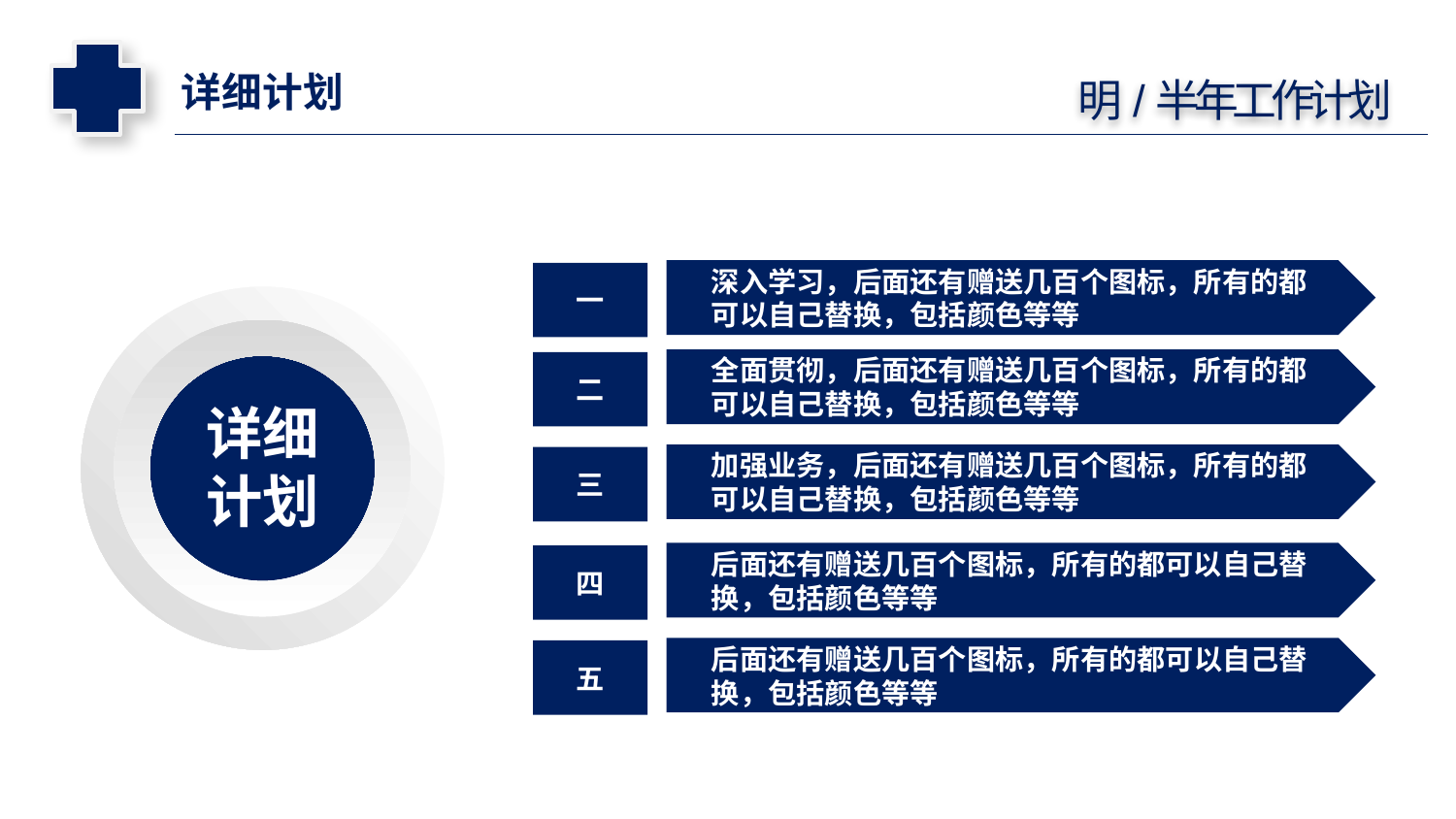

延迟符
详细计划
明/半年工作计划

一
深入学习，后面还有赠送几百个图标，所有的都可以自己替换，包括颜色等等

详细
计划

二
全面贯彻，后面还有赠送几百个图标，所有的都可以自己替换，包括颜色等等

三
加强业务，后面还有赠送几百个图标，所有的都可以自己替换，包括颜色等等

四
后面还有赠送几百个图标，所有的都可以自己替换，包括颜色等等

五
后面还有赠送几百个图标，所有的都可以自己替换，包括颜色等等